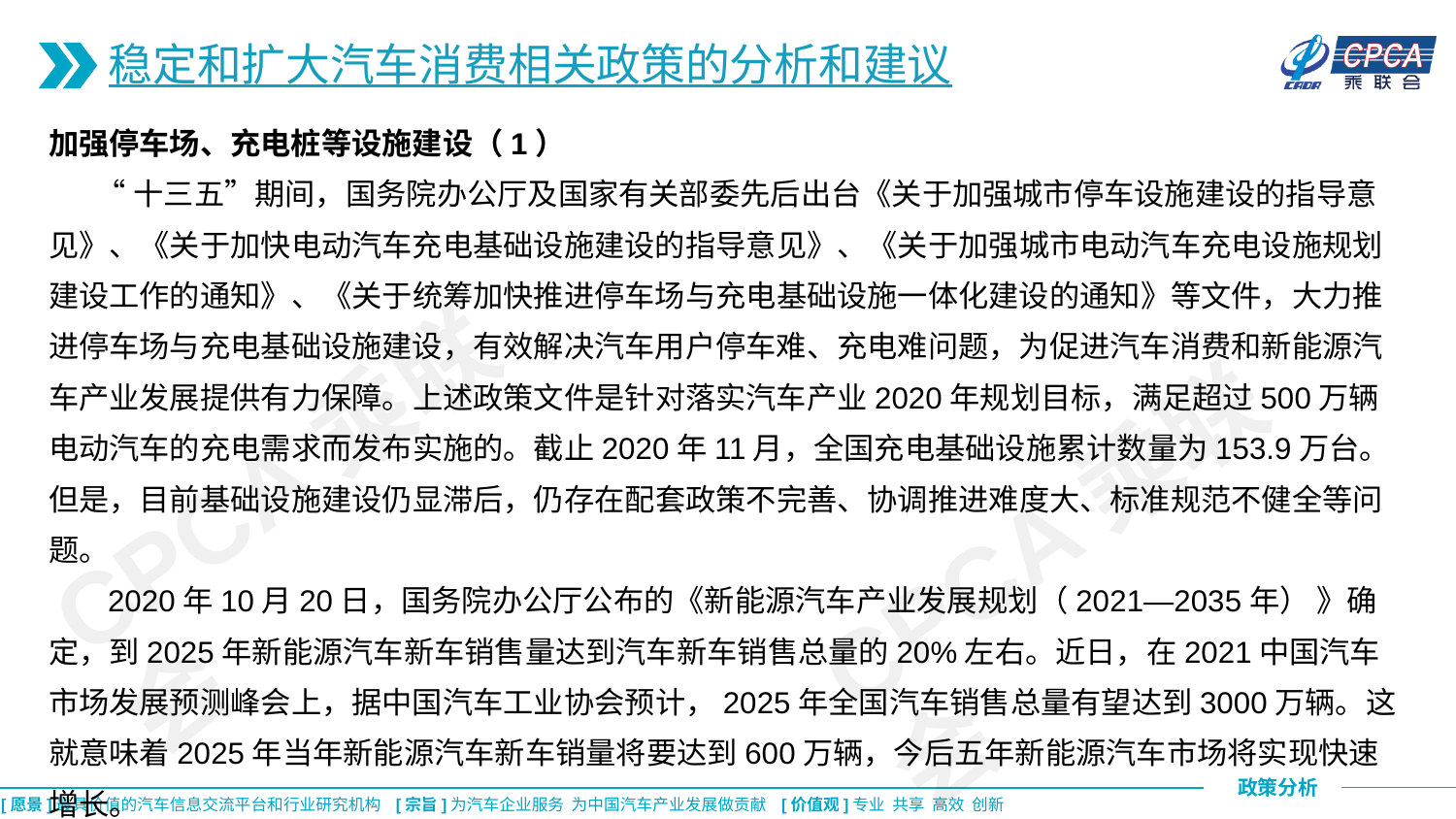

稳定和扩大汽车消费相关政策的分析和建议
加强停车场、充电桩等设施建设（1）
       “十三五”期间，国务院办公厅及国家有关部委先后出台《关于加强城市停车设施建设的指导意见》、《关于加快电动汽车充电基础设施建设的指导意见》、《关于加强城市电动汽车充电设施规划建设工作的通知》、《关于统筹加快推进停车场与充电基础设施一体化建设的通知》等文件，大力推进停车场与充电基础设施建设，有效解决汽车用户停车难、充电难问题，为促进汽车消费和新能源汽车产业发展提供有力保障。上述政策文件是针对落实汽车产业2020年规划目标，满足超过500万辆电动汽车的充电需求而发布实施的。截止2020年11月，全国充电基础设施累计数量为153.9万台。但是，目前基础设施建设仍显滞后，仍存在配套政策不完善、协调推进难度大、标准规范不健全等问题。
       2020年10月20日，国务院办公厅公布的《新能源汽车产业发展规划（2021—2035年） 》确定，到2025年新能源汽车新车销售量达到汽车新车销售总量的20%左右。近日，在2021中国汽车市场发展预测峰会上，据中国汽车工业协会预计，2025年全国汽车销售总量有望达到3000万辆。这就意味着2025年当年新能源汽车新车销量将要达到600万辆，今后五年新能源汽车市场将实现快速增长。
CPCA乘联会
CPCA乘联会